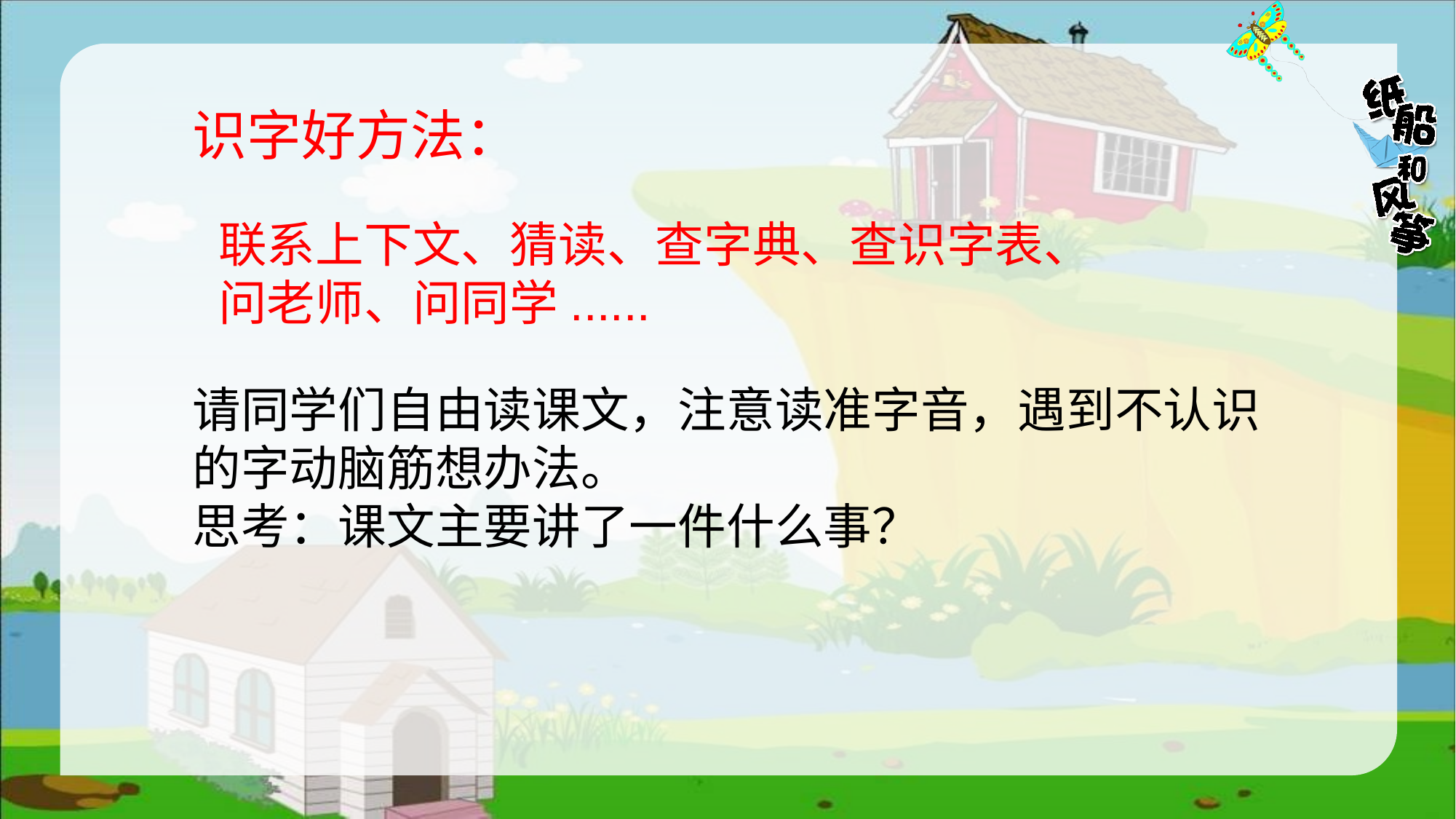

识字好方法：
联系上下文、猜读、查字典、查识字表、问老师、问同学......
请同学们自由读课文，注意读准字音，遇到不认识的字动脑筋想办法。
思考：课文主要讲了一件什么事？